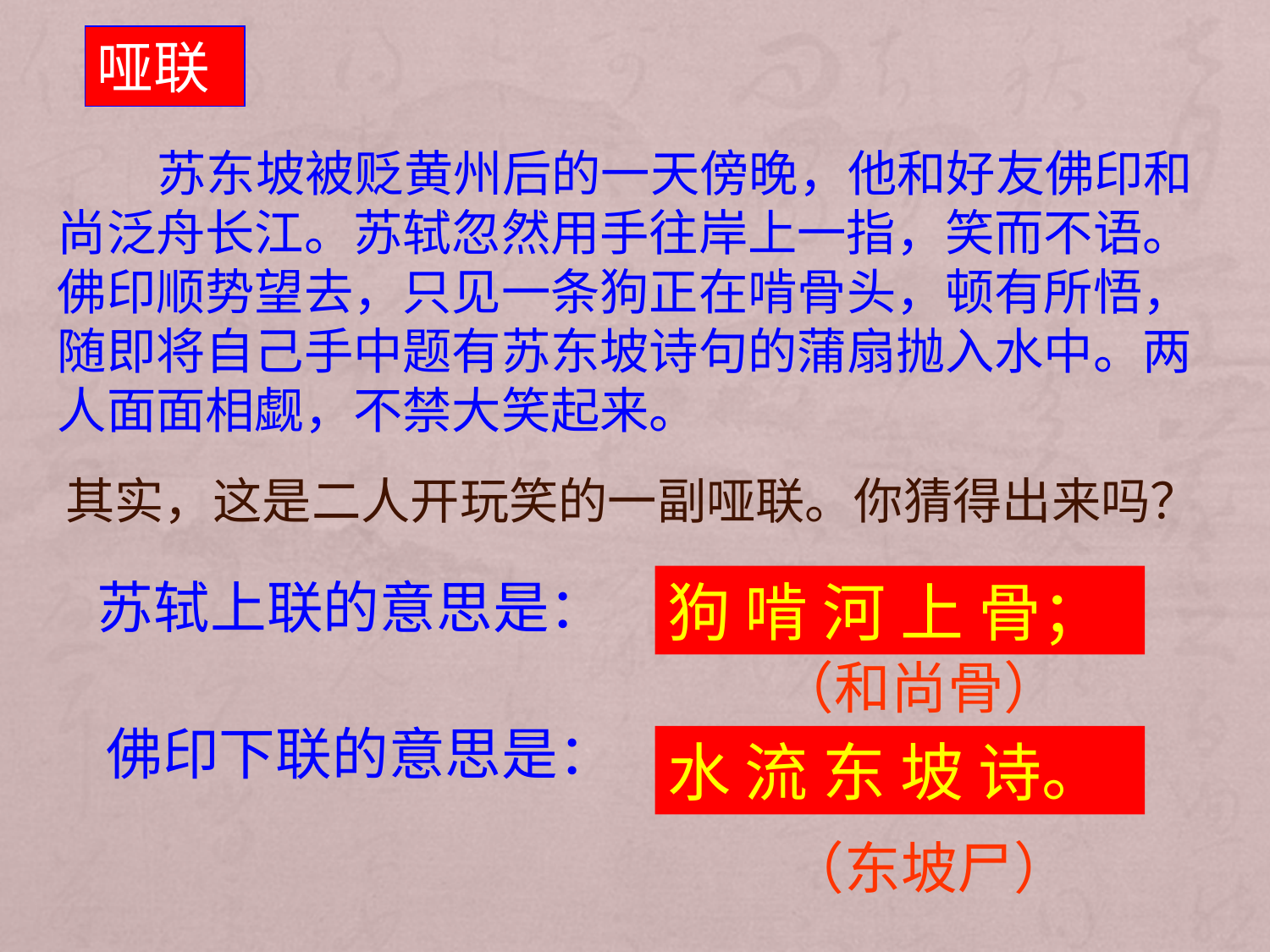

哑联
        苏东坡被贬黄州后的一天傍晚，他和好友佛印和尚泛舟长江。苏轼忽然用手往岸上一指，笑而不语。佛印顺势望去，只见一条狗正在啃骨头，顿有所悟，随即将自己手中题有苏东坡诗句的蒲扇抛入水中。两人面面相觑，不禁大笑起来。
其实，这是二人开玩笑的一副哑联。你猜得出来吗？
苏轼上联的意思是：
狗 啃 河 上 骨；

（和尚骨）
佛印下联的意思是：
水 流 东 坡 诗。
（东坡尸）